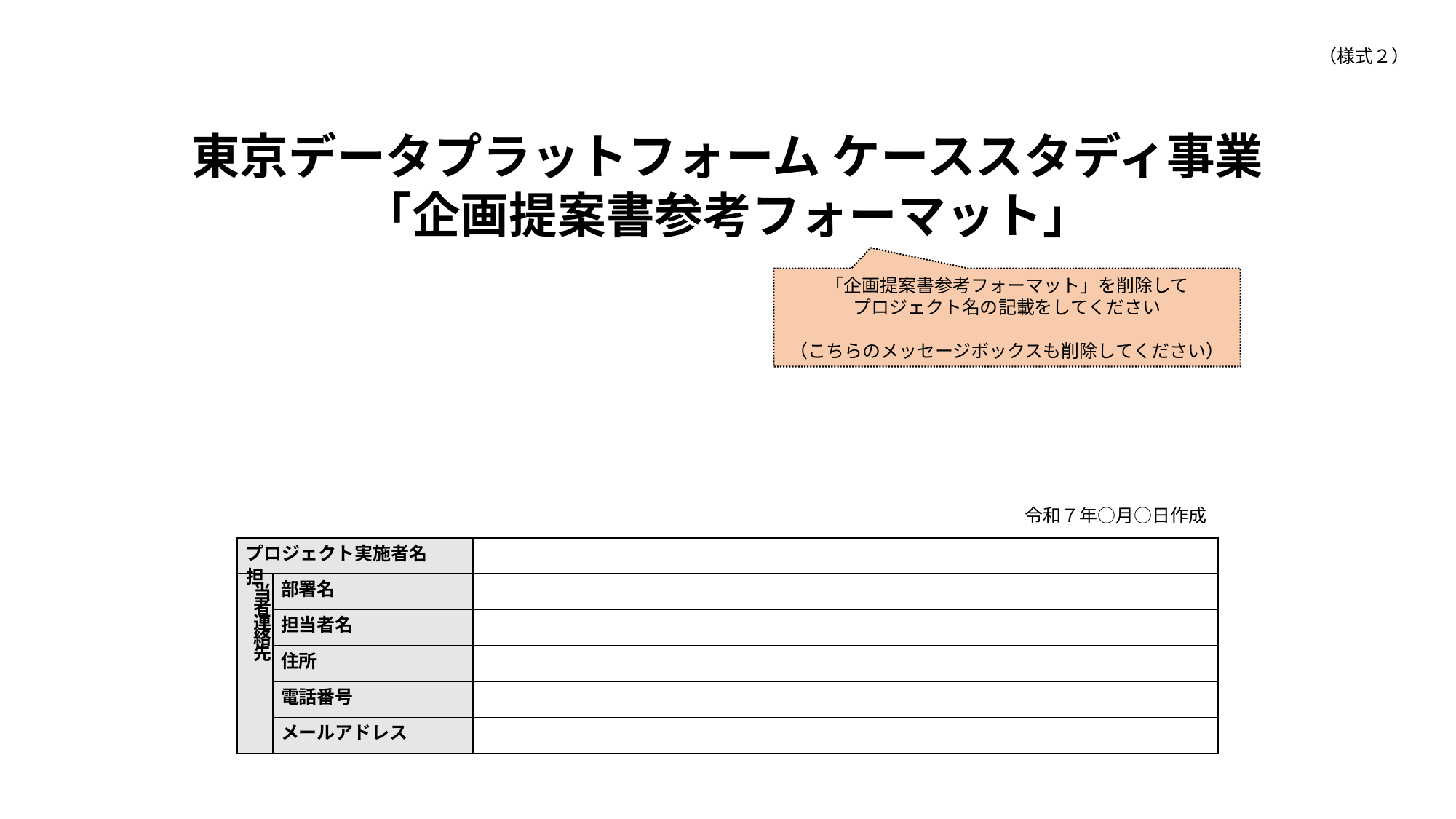

（様式２）
東京データプラットフォーム ケーススタディ事業
「企画提案書参考フォーマット」
「企画提案書参考フォーマット」を削除して
プロジェクト名の記載をしてください

（こちらのメッセージボックスも削除してください）
令和７年○月○日作成
| プロジェクト実施者名 |  |  |
| --- | --- | --- |
| 担当者連絡先 | 部署名 |  |
|  | 担当者名 |  |
|  | 住所 |  |
|  | 電話番号 |  |
|  | メールアドレス |  |